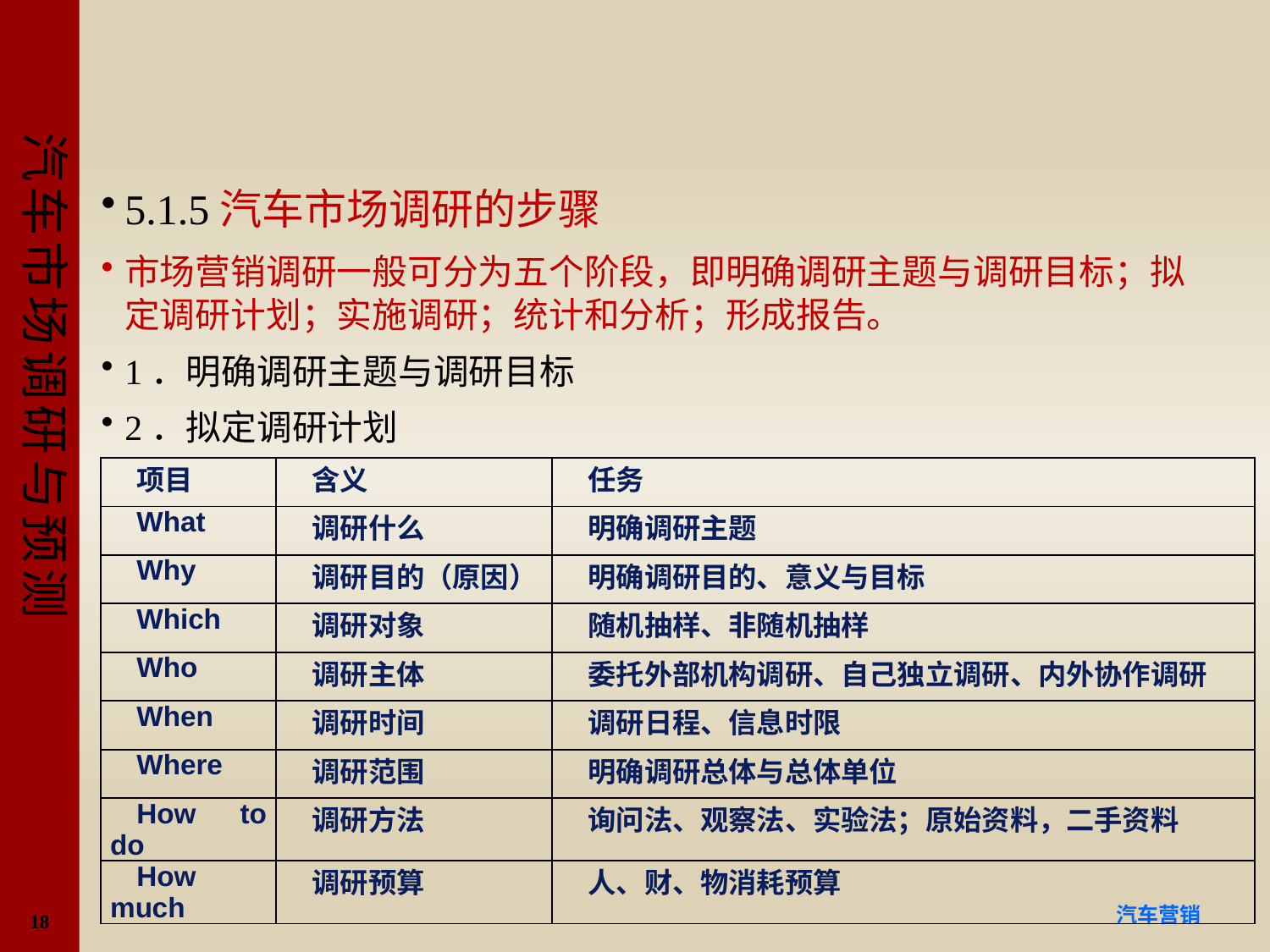

#
5.1.5汽车市场调研的步骤
市场营销调研一般可分为五个阶段，即明确调研主题与调研目标；拟定调研计划；实施调研；统计和分析；形成报告。
1．明确调研主题与调研目标
2．拟定调研计划

| 项目 | 含义 | 任务 |
| --- | --- | --- |
| What | 调研什么 | 明确调研主题 |
| Why | 调研目的（原因） | 明确调研目的、意义与目标 |
| Which | 调研对象 | 随机抽样、非随机抽样 |
| Who | 调研主体 | 委托外部机构调研、自己独立调研、内外协作调研 |
| When | 调研时间 | 调研日程、信息时限 |
| Where | 调研范围 | 明确调研总体与总体单位 |
| How to do | 调研方法 | 询问法、观察法、实验法；原始资料，二手资料 |
| How much | 调研预算 | 人、财、物消耗预算 |
18